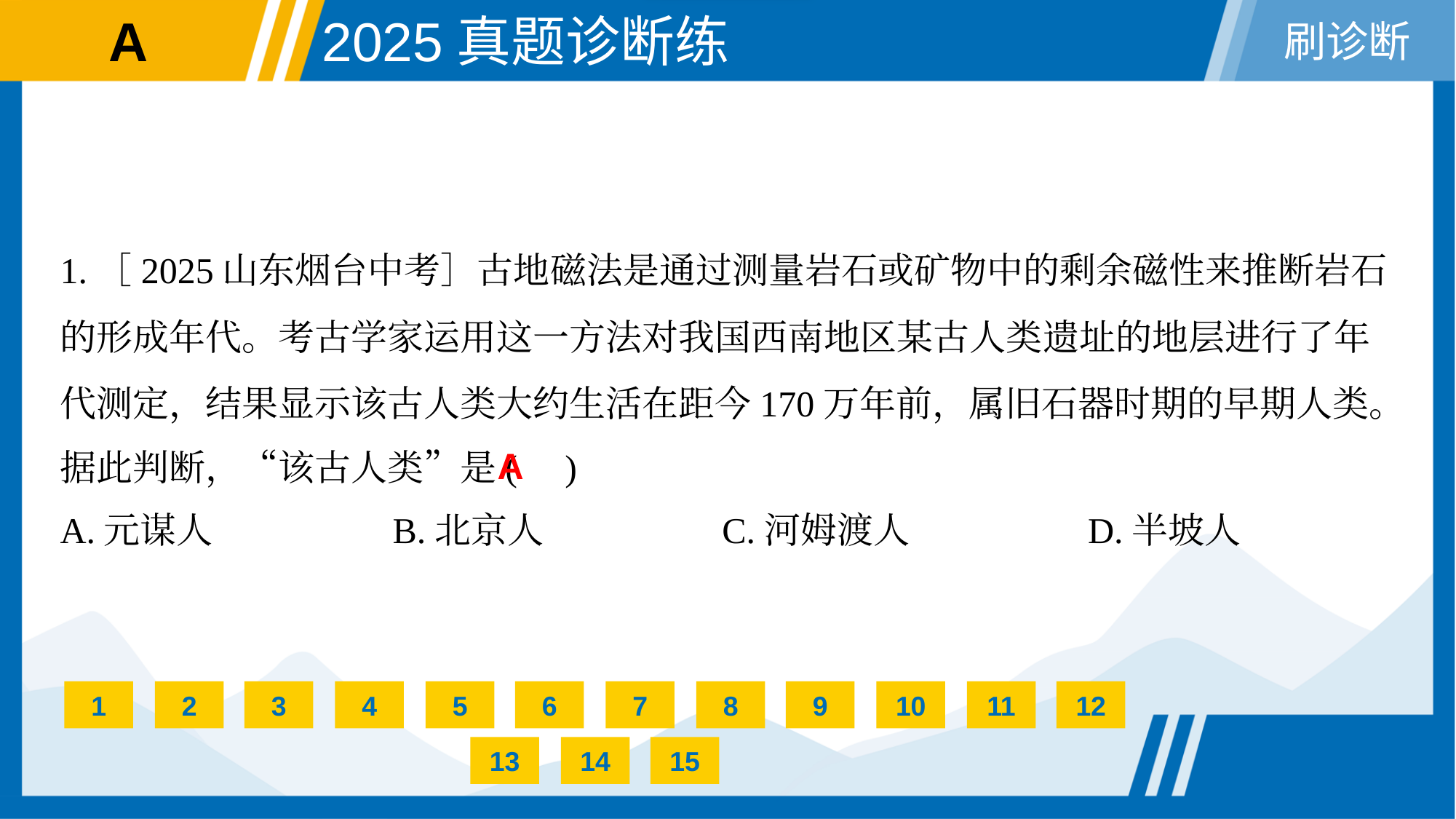

1.［2025山东烟台中考］古地磁法是通过测量岩石或矿物中的剩余磁性来推断岩石
的形成年代。考古学家运用这一方法对我国西南地区某古人类遗址的地层进行了年
代测定，结果显示该古人类大约生活在距今170万年前，属旧石器时期的早期人类。
据此判断，“该古人类”是(     )
A
A.元谋人	B.北京人	C.河姆渡人	D.半坡人